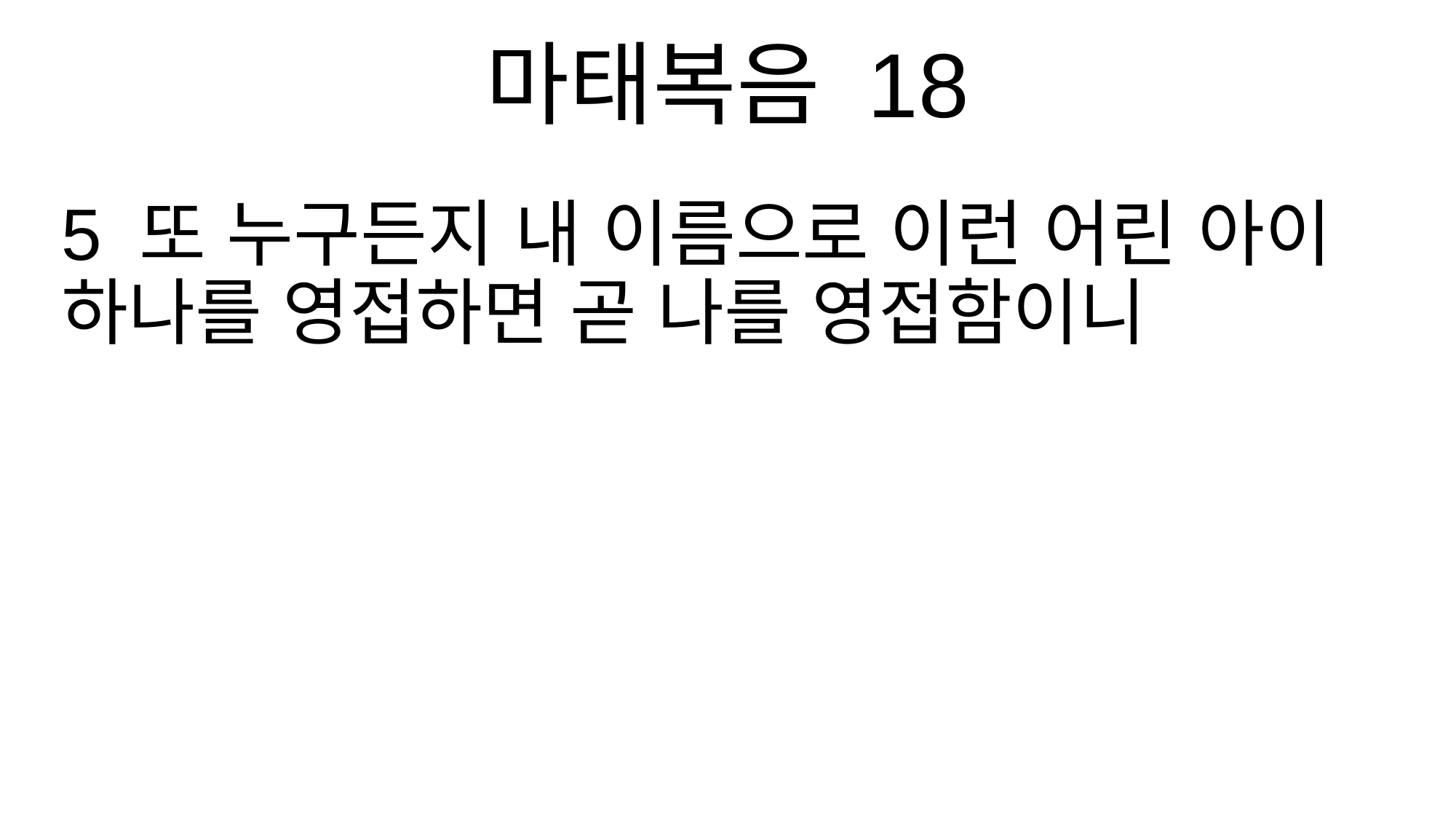

마태복음 18
5 또 누구든지 내 이름으로 이런 어린 아이 하나를 영접하면 곧 나를 영접함이니